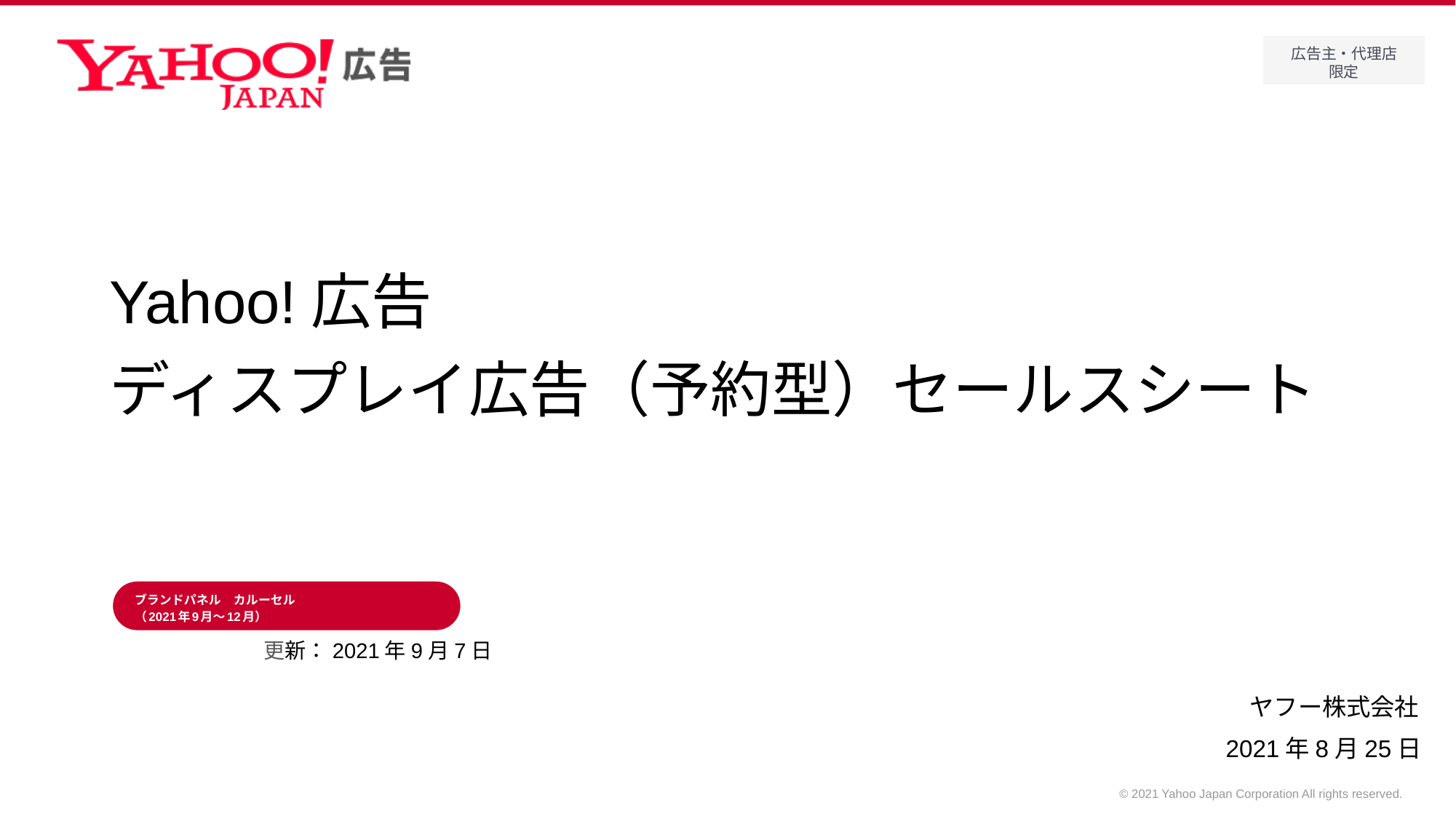

# Yahoo!広告 ディスプレイ広告（予約型）セールスシート
ブランドパネル　カルーセル
（2021年9月～12月）
更新：2021年9月7日
2021年8月25日